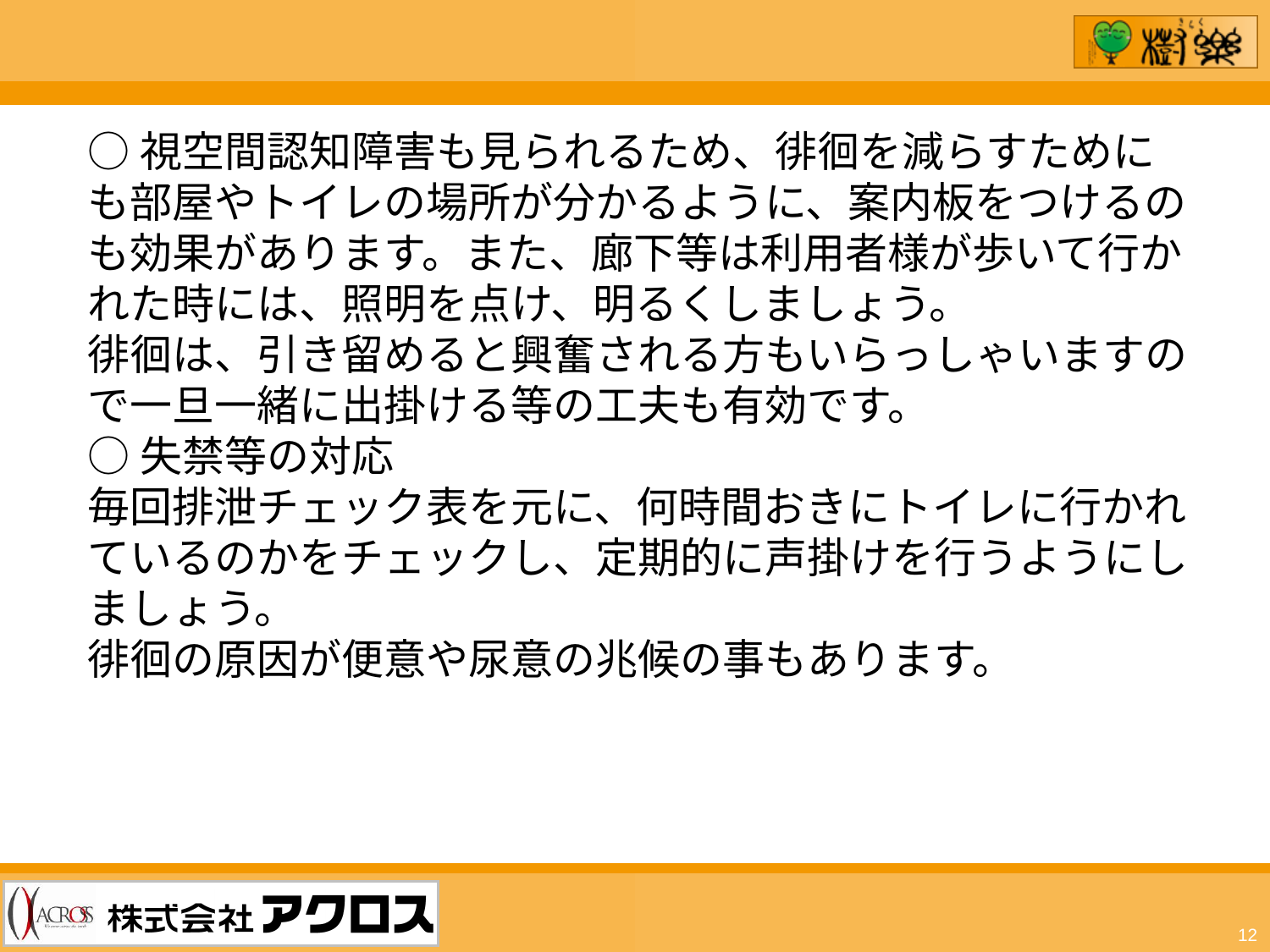

○視空間認知障害も見られるため、徘徊を減らすためにも部屋やトイレの場所が分かるように、案内板をつけるのも効果があります。また、廊下等は利用者様が歩いて行かれた時には、照明を点け、明るくしましょう。
徘徊は、引き留めると興奮される方もいらっしゃいますので一旦一緒に出掛ける等の工夫も有効です。
○失禁等の対応
毎回排泄チェック表を元に、何時間おきにトイレに行かれているのかをチェックし、定期的に声掛けを行うようにしましょう。
徘徊の原因が便意や尿意の兆候の事もあります。

12